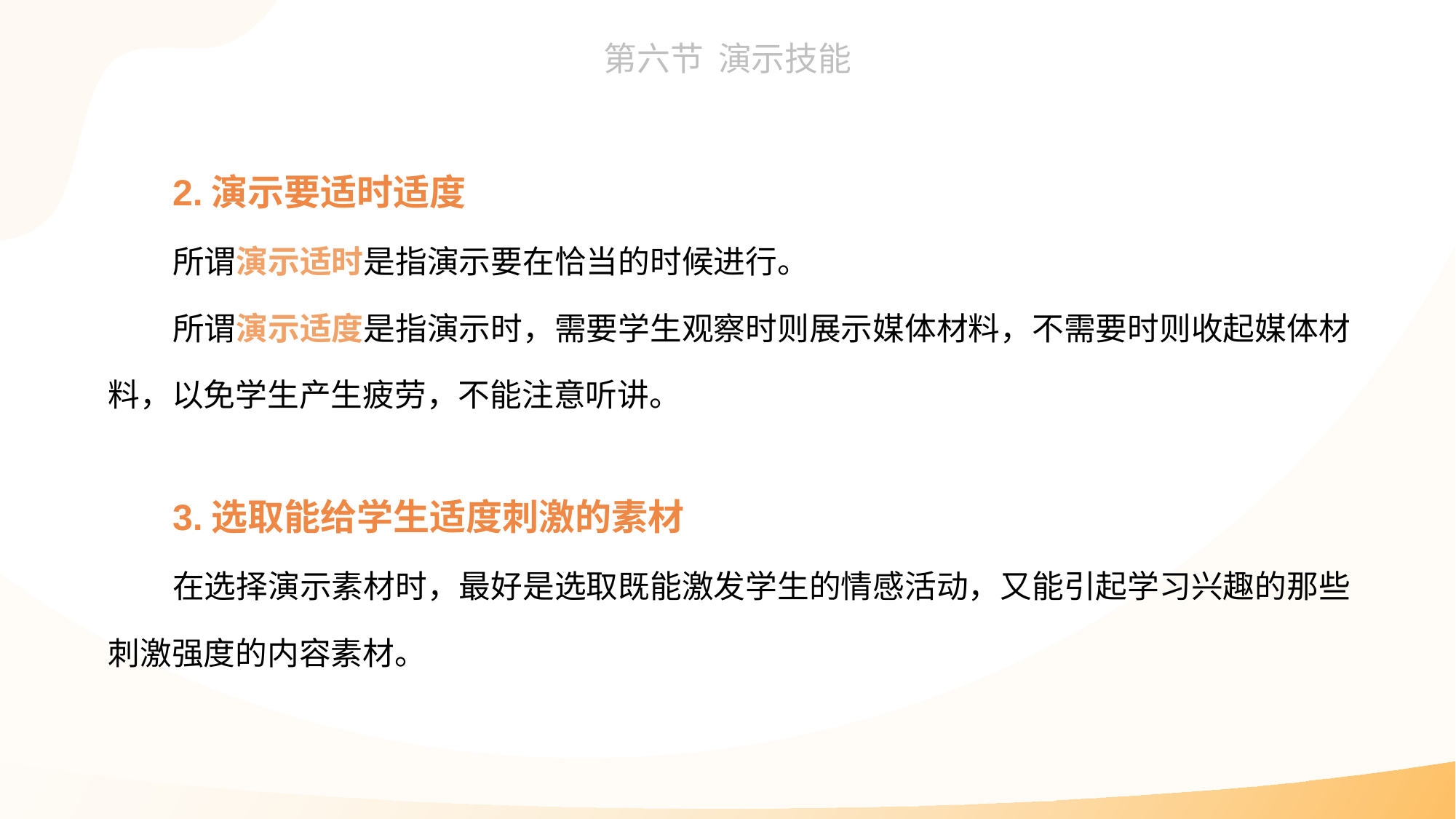

2.演示要适时适度
所谓演示适时是指演示要在恰当的时候进行。
所谓演示适度是指演示时，需要学生观察时则展示媒体材料，不需要时则收起媒体材料，以免学生产生疲劳，不能注意听讲。

3.选取能给学生适度刺激的素材
在选择演示素材时，最好是选取既能激发学生的情感活动，又能引起学习兴趣的那些刺激强度的内容素材。